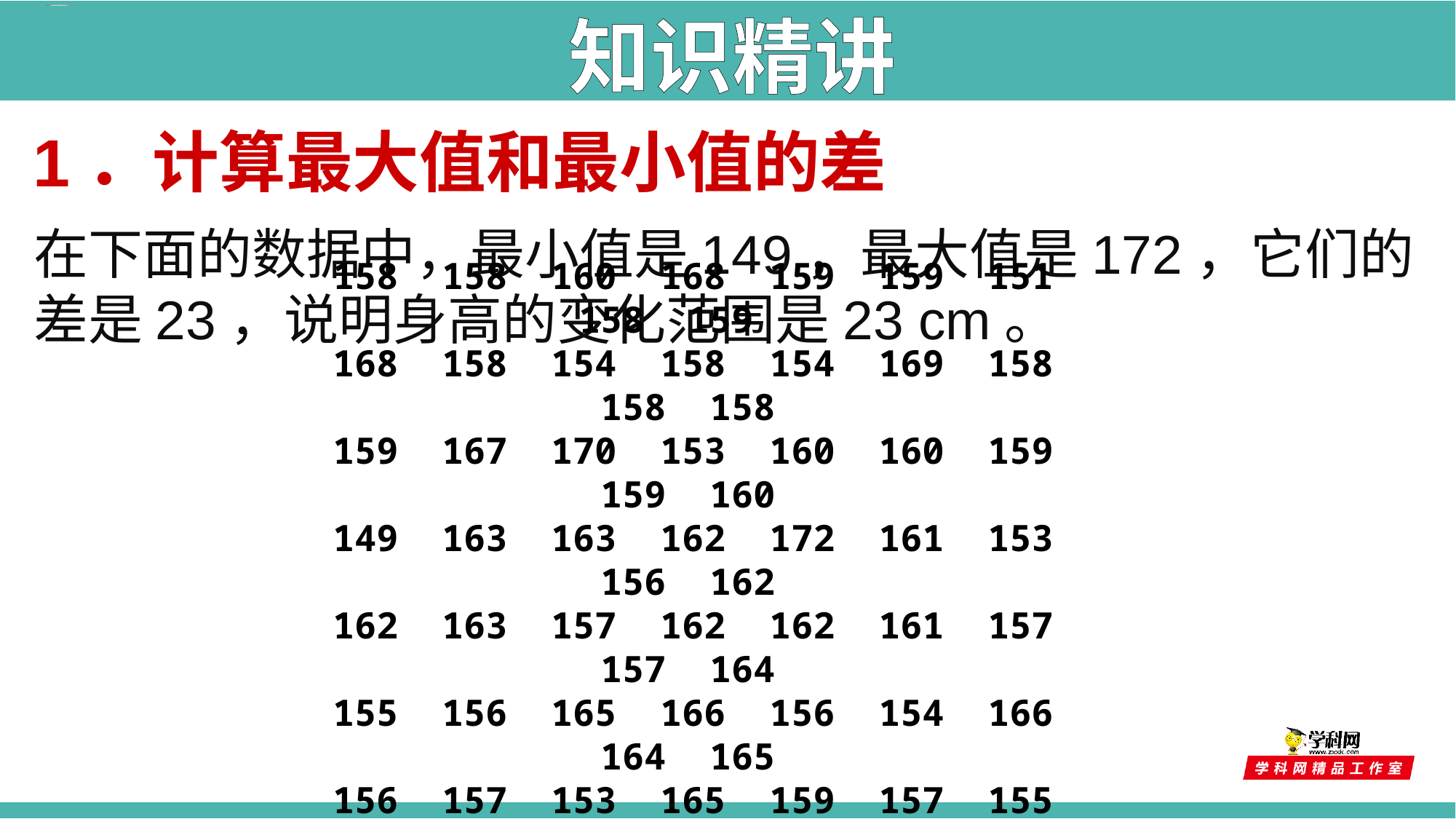

知识精讲
1．计算最大值和最小值的差
在下面的数据中，最小值是149，最大值是172，它们的差是23，说明身高的变化范围是23 cm。
158  158  160  168  159  159  151  158  159
168  158  154  158  154  169  158  158  158
159  167  170  153  160  160  159  159  160
149  163  163  162  172  161  153  156  162
162  163  157  162  162  161  157  157  164
155  156  165  166  156  154  166  164  165
156  157  153  165  159  157  155  164  156